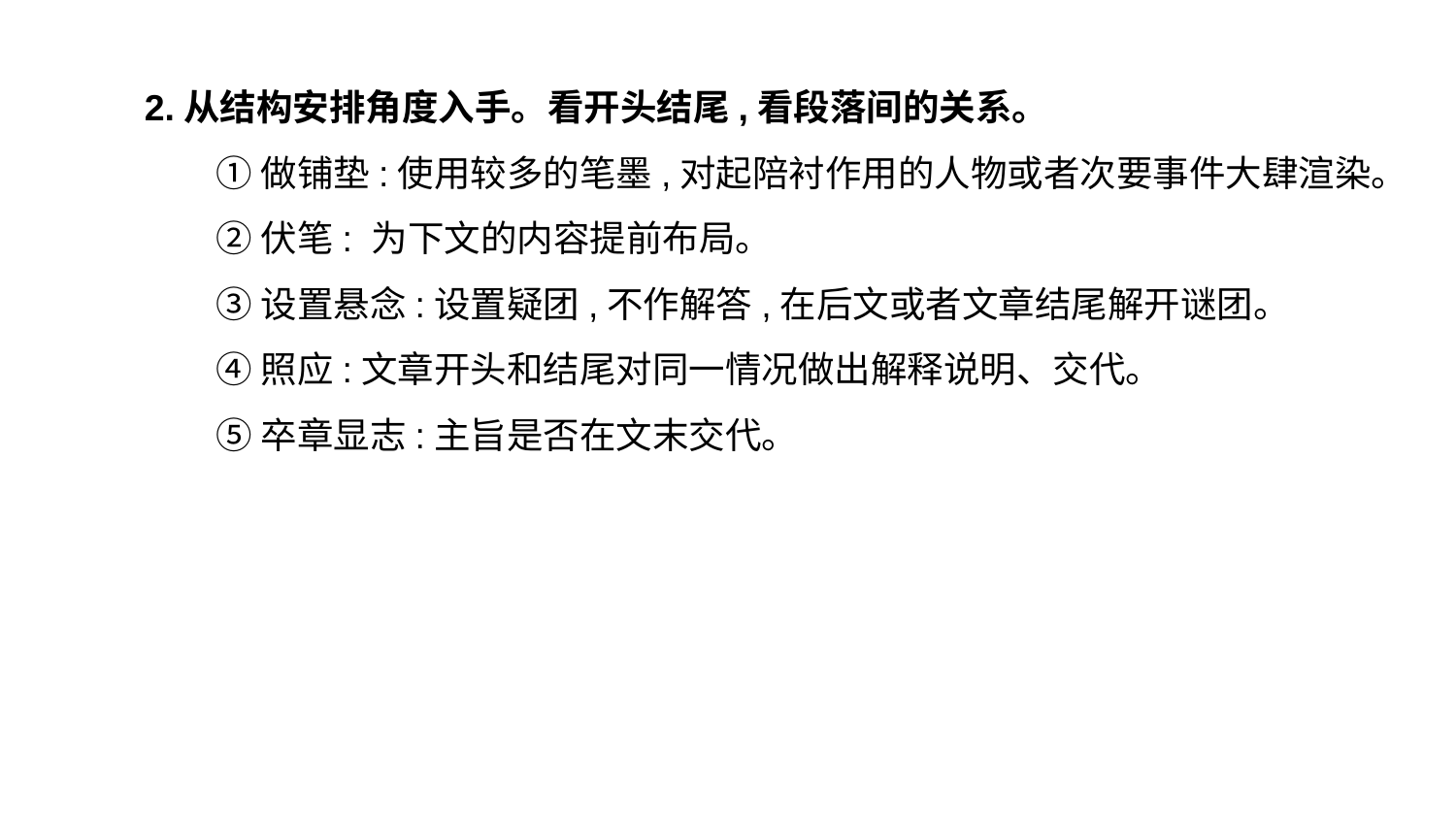

2.从结构安排角度入手。看开头结尾,看段落间的关系。
①做铺垫:使用较多的笔墨,对起陪衬作用的人物或者次要事件大肆渲染。
②伏笔: 为下文的内容提前布局。
③设置悬念:设置疑团,不作解答,在后文或者文章结尾解开谜团。
④照应:文章开头和结尾对同一情况做出解释说明、交代。
⑤卒章显志:主旨是否在文末交代。